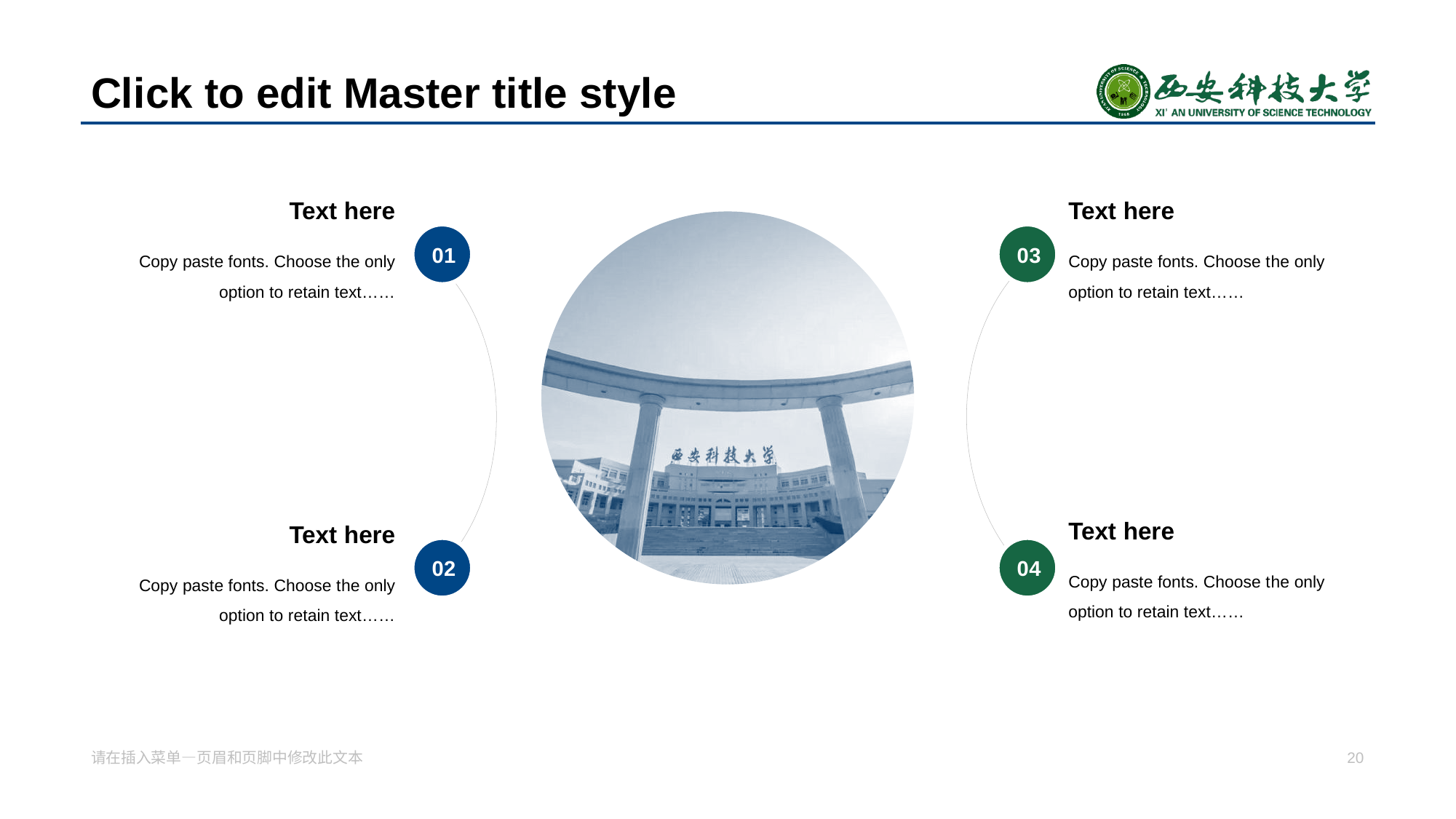

# Cli ck to edit Master title style
Text  here
Copy paste fonts. Choose t he only option to retain text……
Text  here
Copy paste fonts. Choose t he only option to retain text……

0 1
0 3

Text  here
Copy paste fonts. Choose t he only option to retain text……
Text  here
Copy paste fonts. Choose t he only option to retain text……
0 2
0 4
请在插入菜单—页 眉和页脚中修改此文本
20